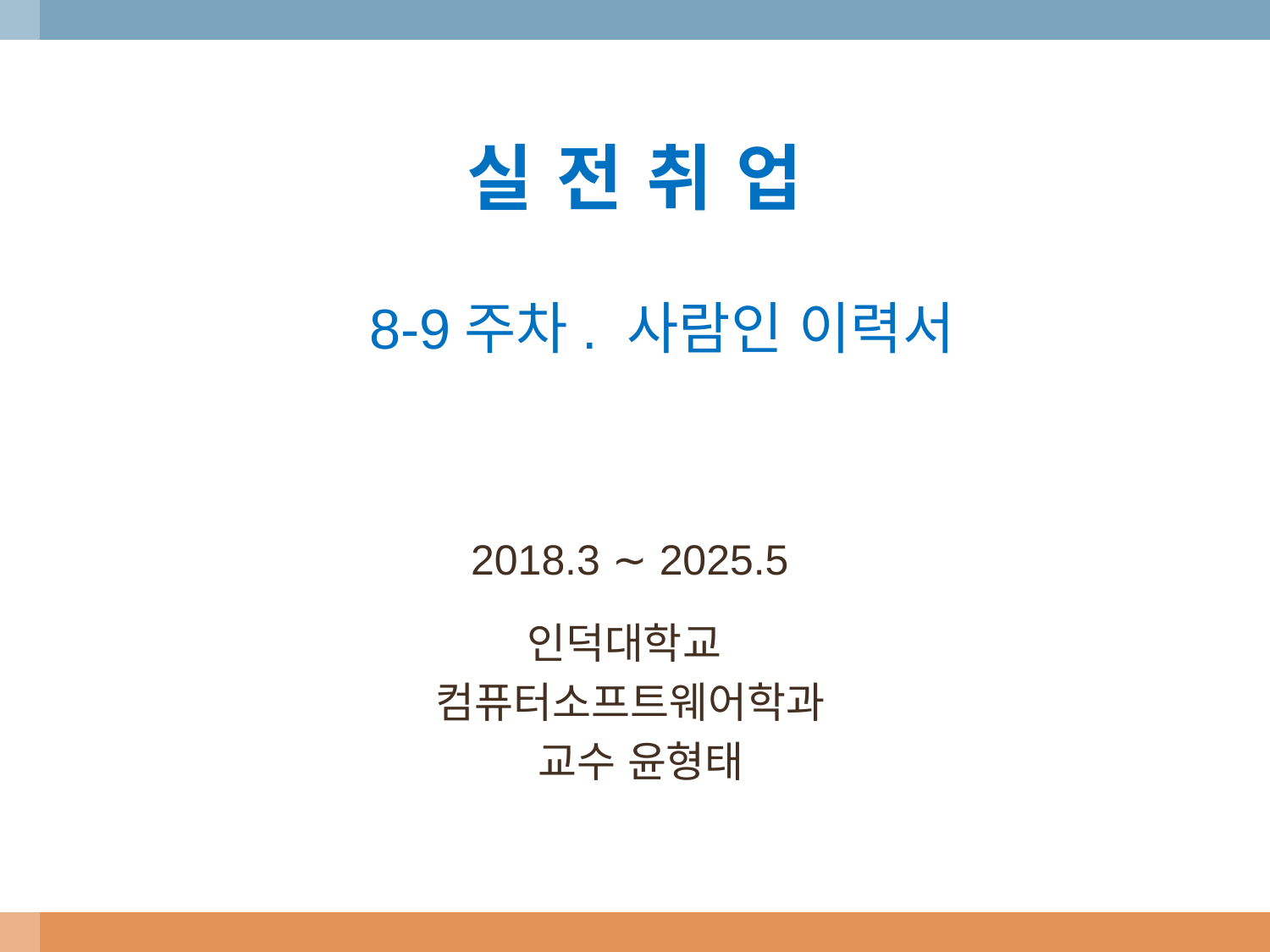

# 실 전 취 업
8-9주차. 사람인 이력서
2018.3 ∼ 2025.5

인덕대학교
컴퓨터소프트웨어학과
 교수 윤형태